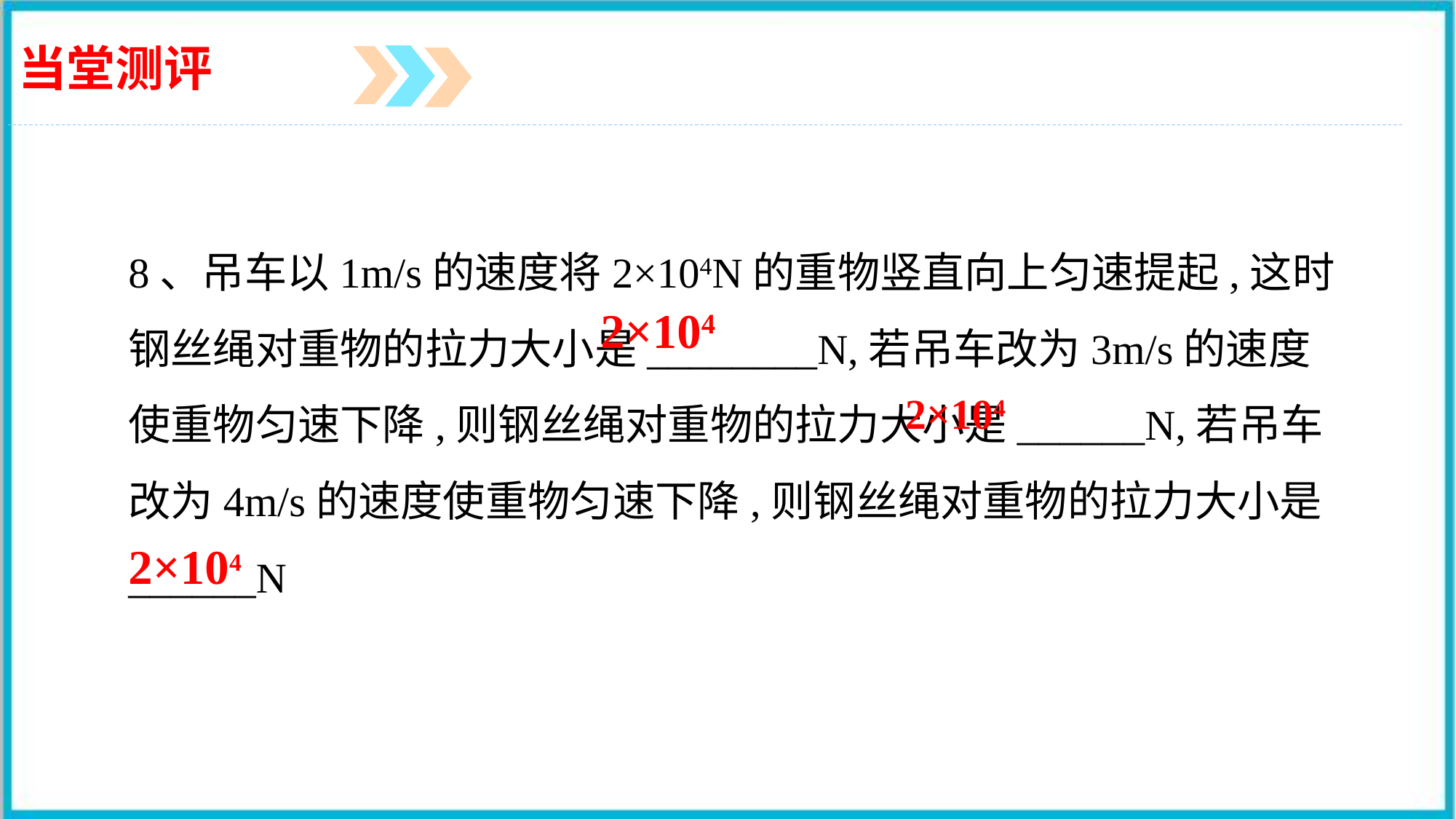

当堂测评

8、吊车以1m/s的速度将2×104N的重物竖直向上匀速提起,这时钢丝绳对重物的拉力大小是________N,若吊车改为3m/s的速度使重物匀速下降,则钢丝绳对重物的拉力大小是______N,若吊车改为4m/s的速度使重物匀速下降,则钢丝绳对重物的拉力大小是______N
2×104
2×104
2×104